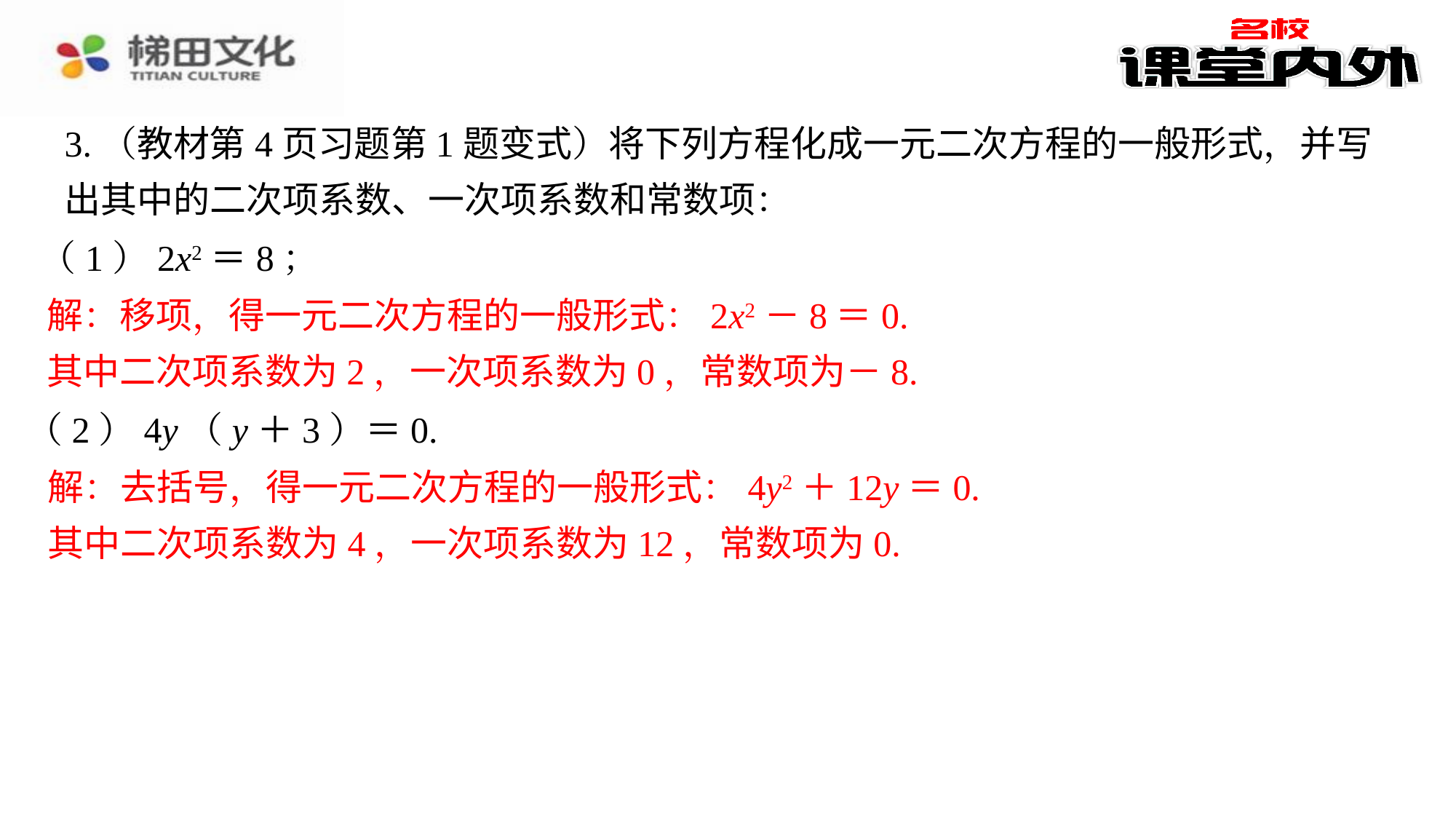

3.（教材第4页习题第1题变式）将下列方程化成一元二次方程的一般形式，并写出其中的二次项系数、一次项系数和常数项：
（1）2x2＝8；
解：移项，得一元二次方程的一般形式：2x2－8＝0.
其中二次项系数为2，一次项系数为0，常数项为－8.
（2）4y（y＋3）＝0.
解：去括号，得一元二次方程的一般形式：4y2＋12y＝0.
其中二次项系数为4，一次项系数为12，常数项为0.